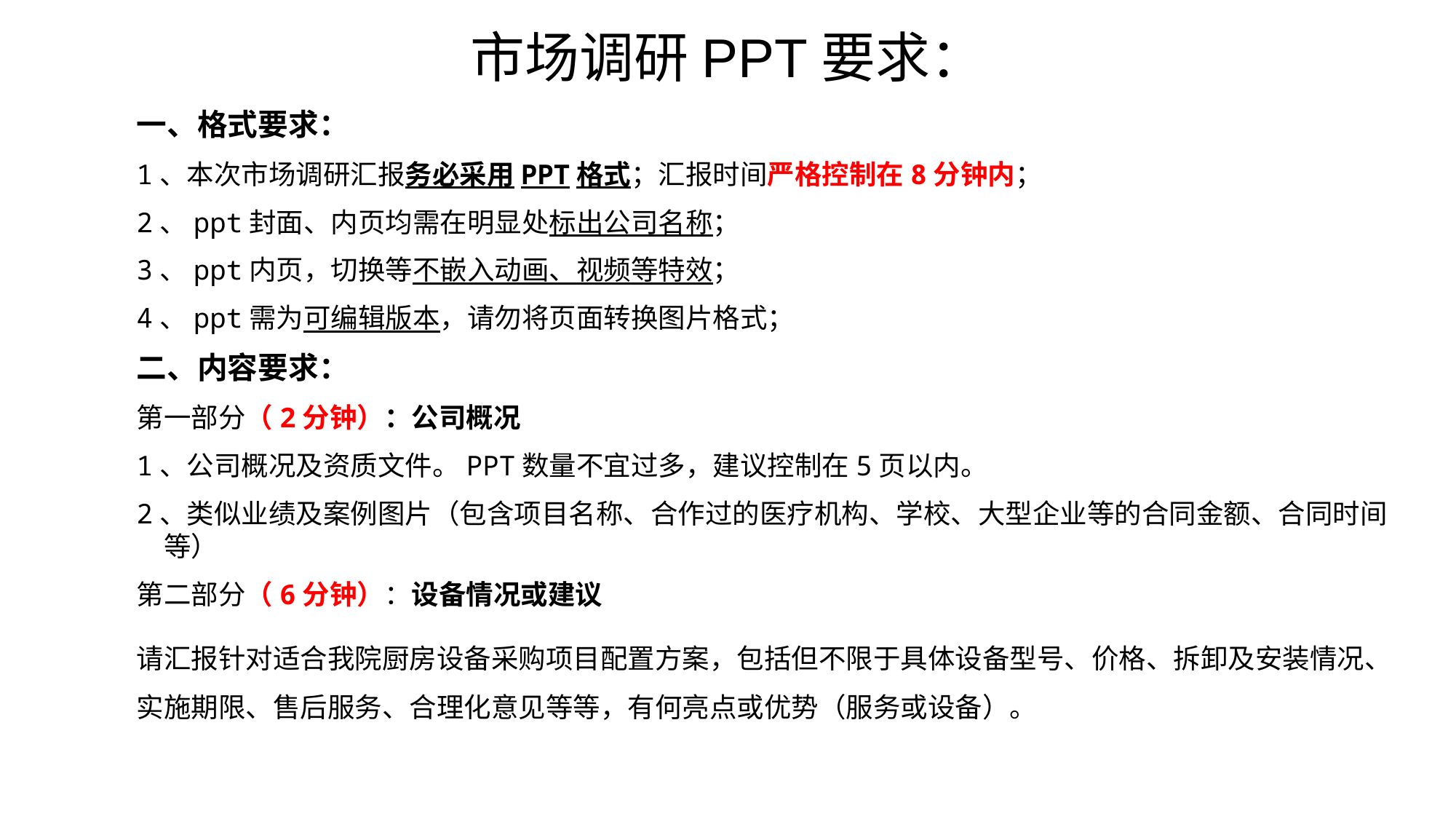

市场调研PPT要求：
一、格式要求：
1、本次市场调研汇报务必采用PPT格式；汇报时间严格控制在8分钟内；
2、ppt封面、内页均需在明显处标出公司名称；
3、ppt内页，切换等不嵌入动画、视频等特效；
4、ppt需为可编辑版本，请勿将页面转换图片格式；
二、内容要求：
第一部分（2分钟）：公司概况
1、公司概况及资质文件。PPT数量不宜过多，建议控制在5页以内。
2、类似业绩及案例图片（包含项目名称、合作过的医疗机构、学校、大型企业等的合同金额、合同时间等）
第二部分（6分钟）：设备情况或建议
请汇报针对适合我院厨房设备采购项目配置方案，包括但不限于具体设备型号、价格、拆卸及安装情况、实施期限、售后服务、合理化意见等等，有何亮点或优势（服务或设备）。